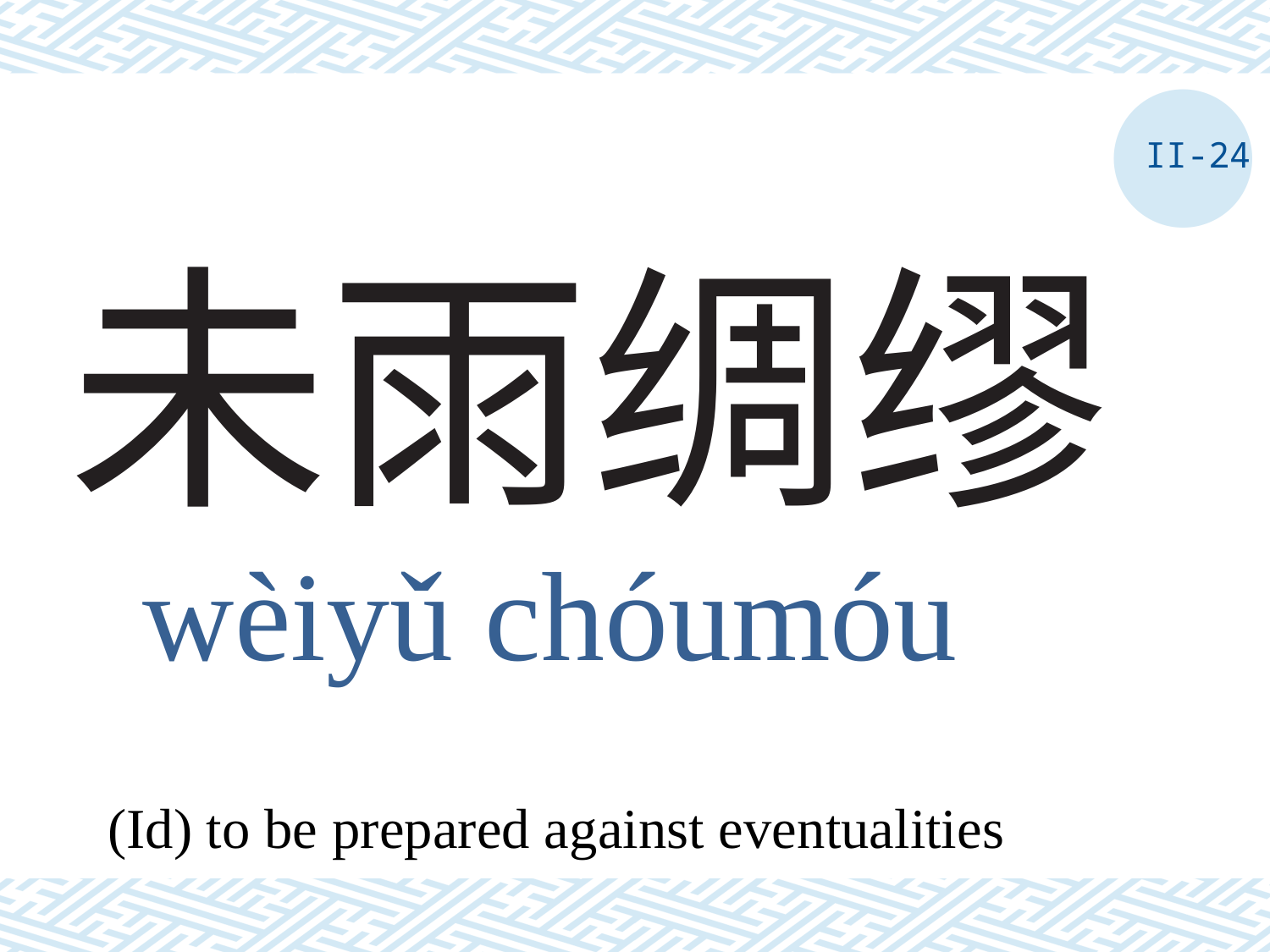

II-24

# 未雨绸缪
wèiyǔ chóumóu
(Id) to be prepared against eventualities